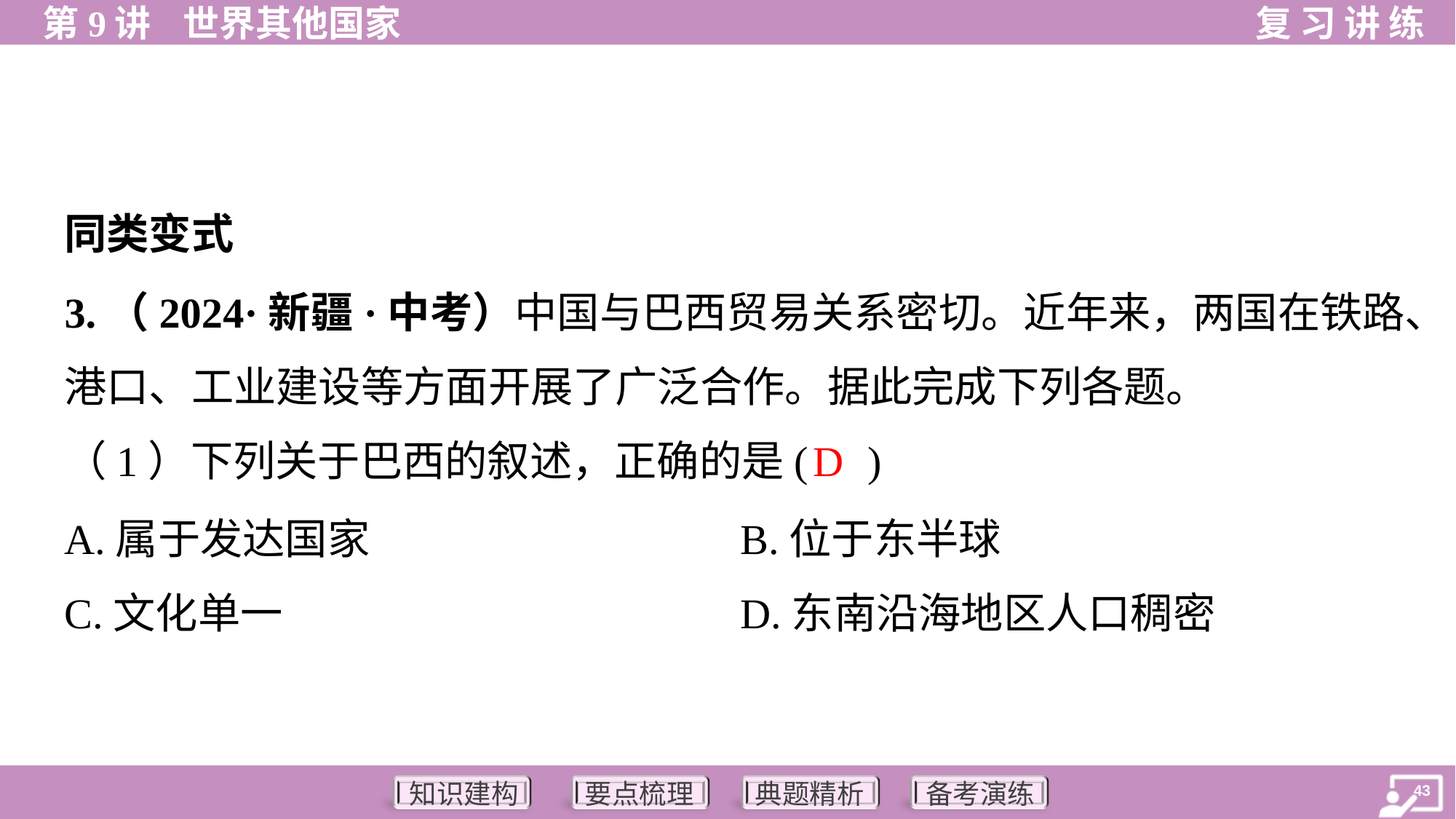

同类变式
3.（2024·新疆·中考）中国与巴西贸易关系密切。近年来，两国在铁路、
港口、工业建设等方面开展了广泛合作。据此完成下列各题。
D
（1）下列关于巴西的叙述，正确的是(     )
A.属于发达国家	B.位于东半球
C.文化单一	D.东南沿海地区人口稠密